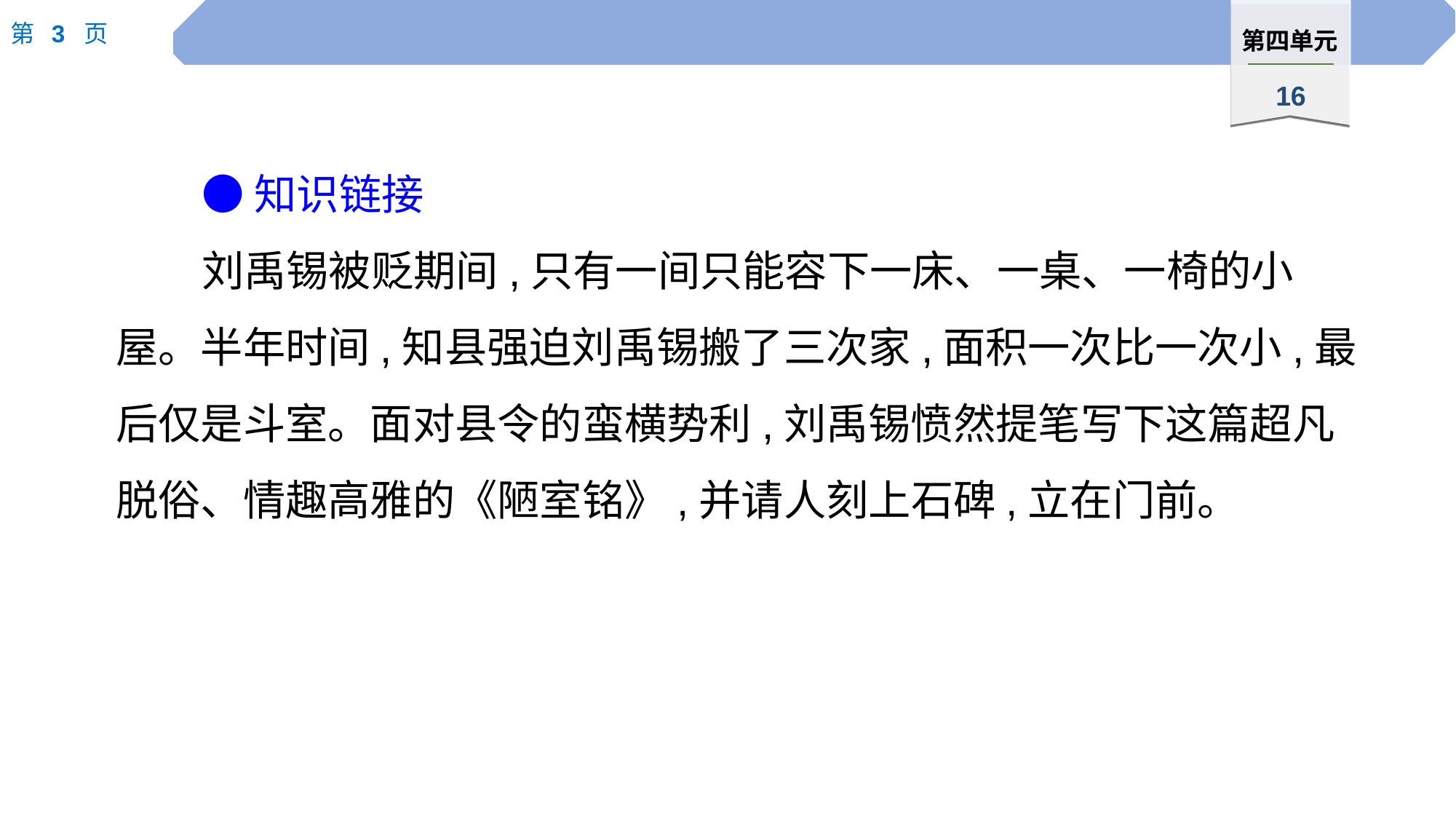

●知识链接
刘禹锡被贬期间,只有一间只能容下一床、一桌、一椅的小屋。半年时间,知县强迫刘禹锡搬了三次家,面积一次比一次小,最后仅是斗室。面对县令的蛮横势利,刘禹锡愤然提笔写下这篇超凡脱俗、情趣高雅的《陋室铭》,并请人刻上石碑,立在门前。